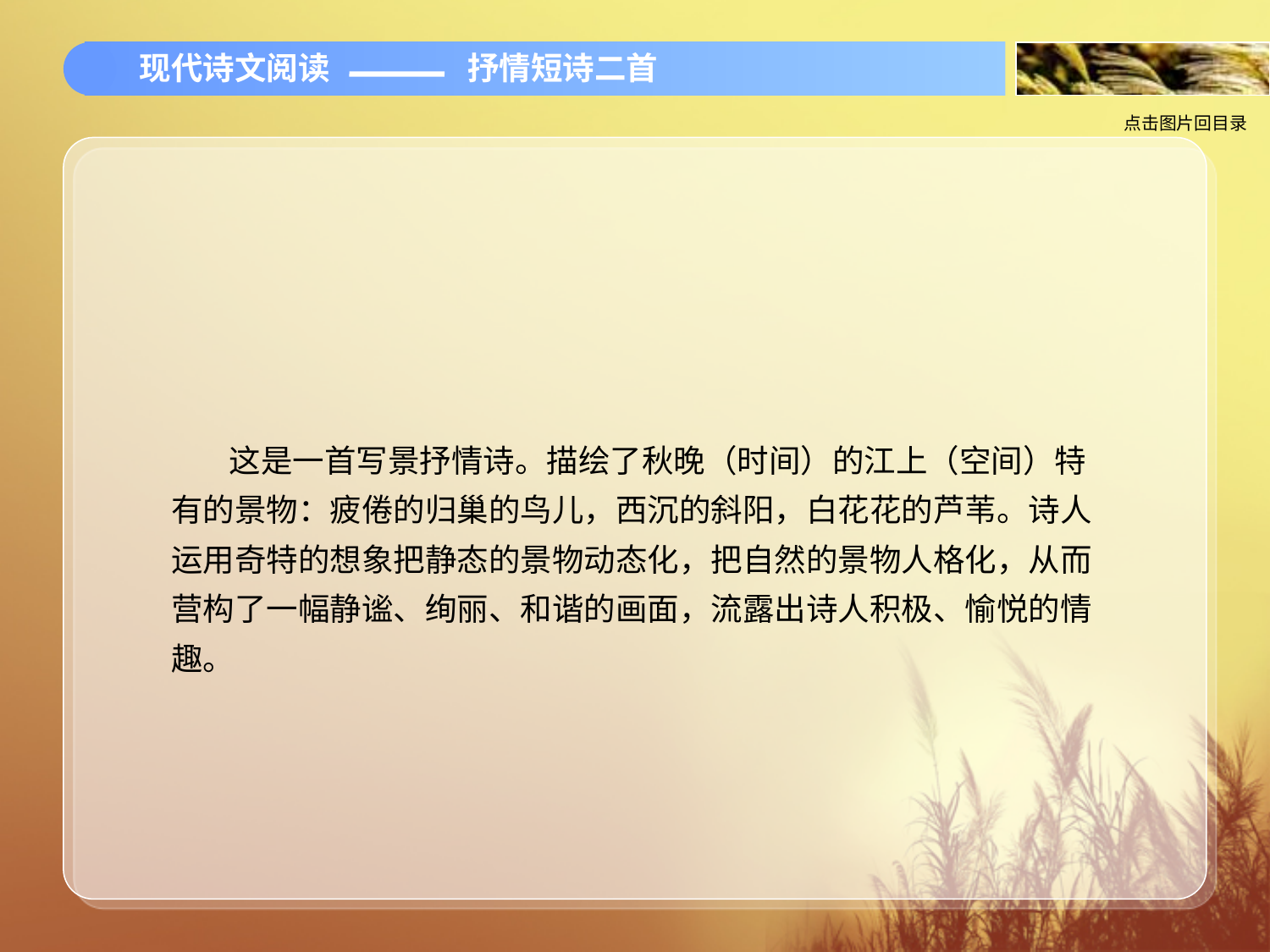

这是一首写景抒情诗。描绘了秋晚（时间）的江上（空间）特有的景物：疲倦的归巢的鸟儿，西沉的斜阳，白花花的芦苇。诗人运用奇特的想象把静态的景物动态化，把自然的景物人格化，从而营构了一幅静谧、绚丽、和谐的画面，流露出诗人积极、愉悦的情趣。